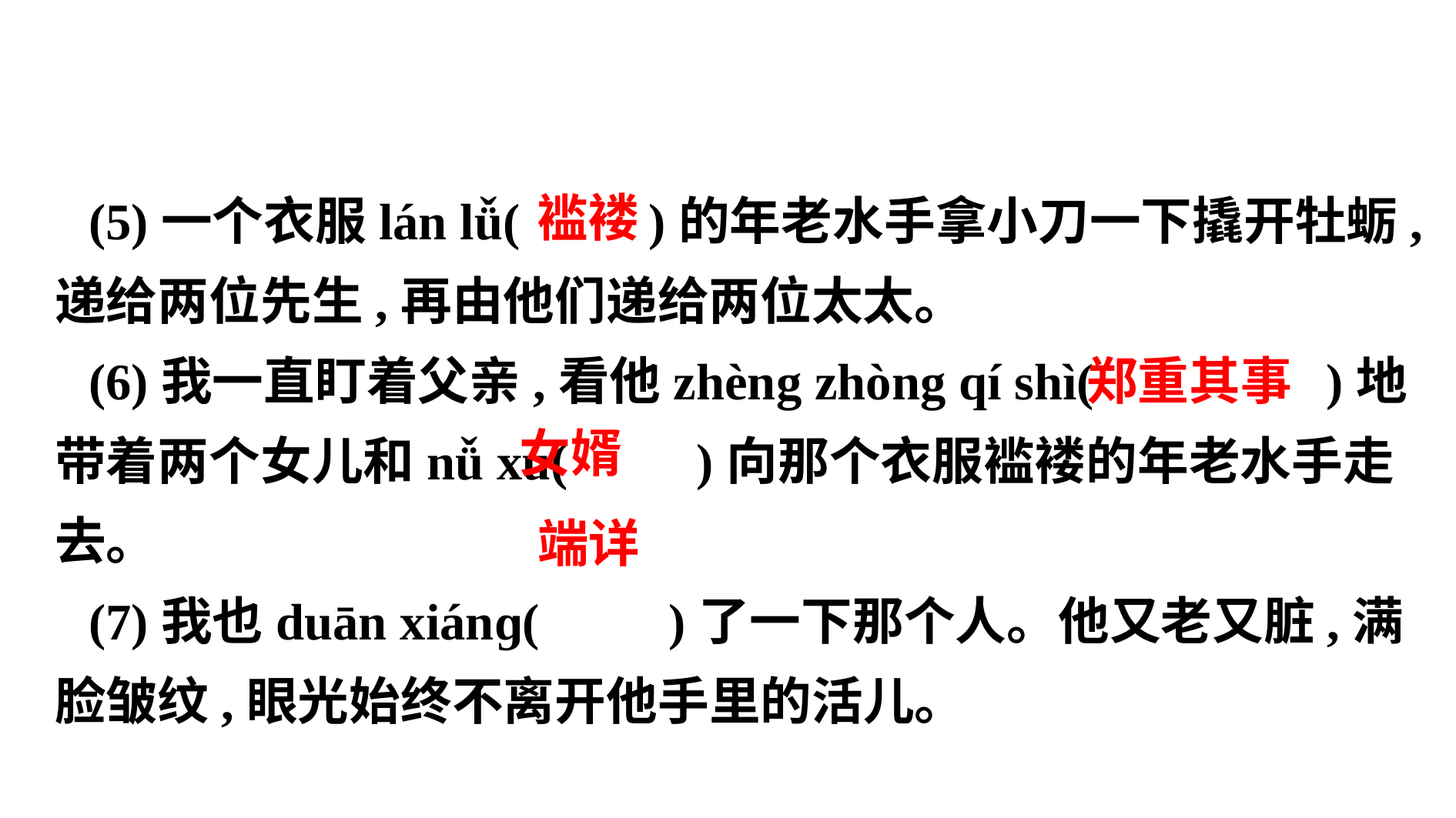

(5)一个衣服lán lǚ(          )的年老水手拿小刀一下撬开牡蛎,递给两位先生,再由他们递给两位太太。
(6)我一直盯着父亲,看他zhèng zhòng qí shì(                  )地带着两个女儿和nǚ xu(          )向那个衣服褴褛的年老水手走去。
(7)我也duān xiánɡ(          )了一下那个人。他又老又脏,满脸皱纹,眼光始终不离开他手里的活儿。
 褴褛
 郑重其事
 女婿
 端详